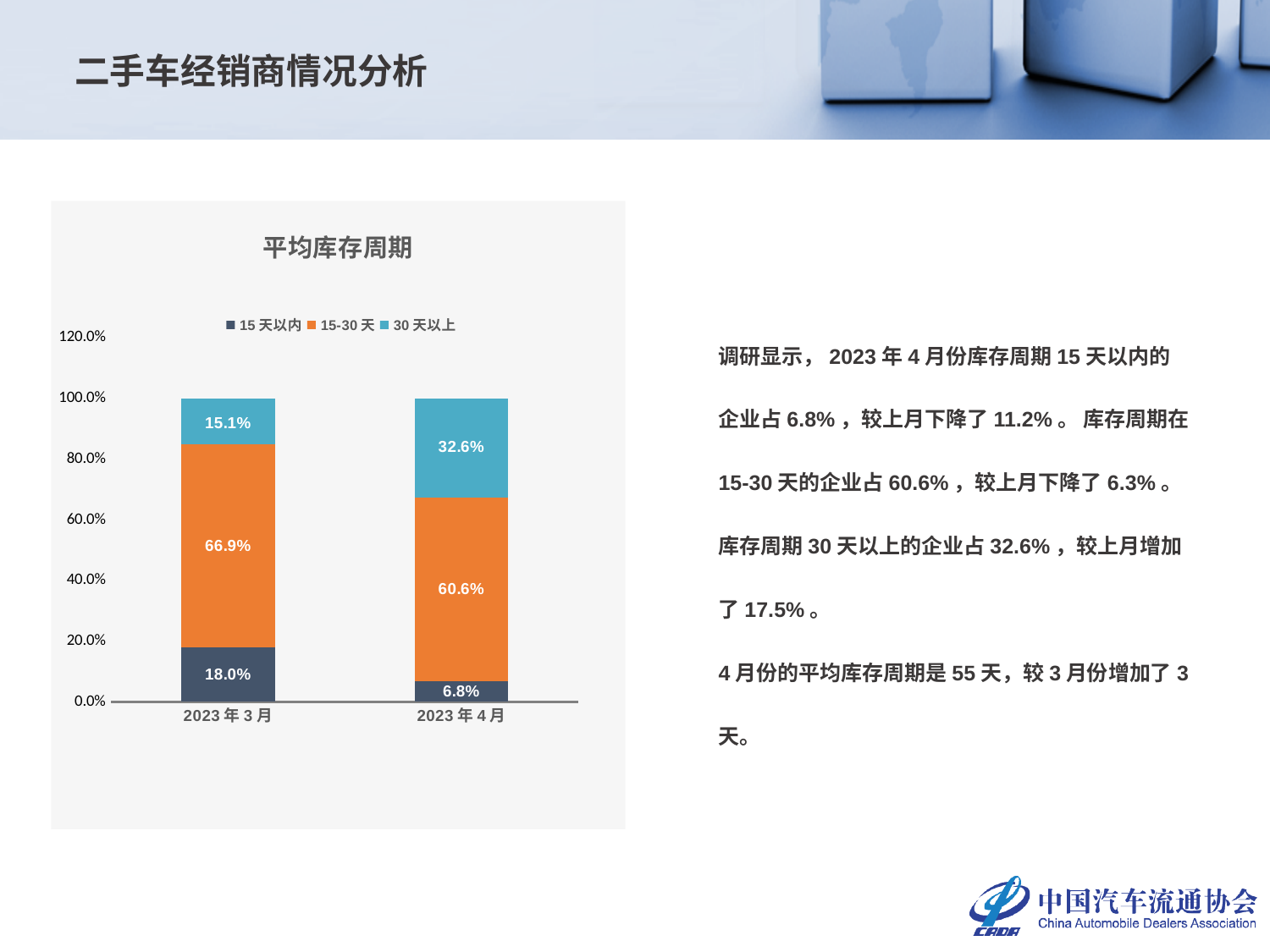

二手车经销商情况分析

### Chart: 平均库存周期

| Category | 15天以内 | 15-30天 | 30天以上 |
|---|---|---|---|
| 2023年3月 | 0.17985611510791366 | 0.6690647482014388 | 0.15107913669064754 |
| 2023年4月 | 0.06765578635014836 | 0.6059347181008902 | 0.3264094955489615 |
调研显示，2023年4月份库存周期15天以内的企业占6.8%，较上月下降了11.2%。 库存周期在15-30天的企业占60.6%，较上月下降了6.3%。 库存周期30天以上的企业占32.6%，较上月增加了17.5%。
4月份的平均库存周期是55天，较3月份增加了3天。